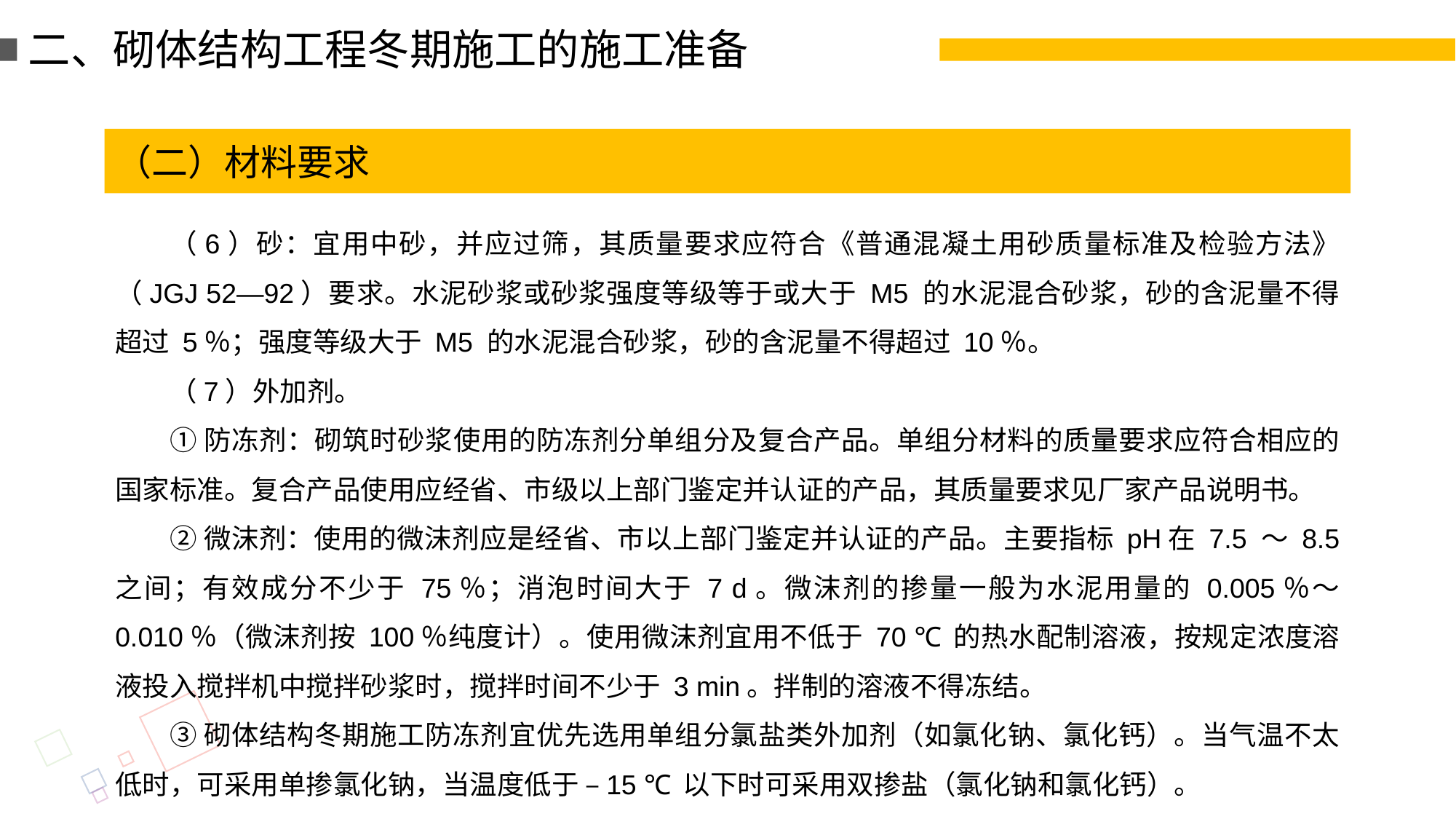

二、砌体结构工程冬期施工的施工准备
（二）材料要求
（6）砂：宜用中砂，并应过筛，其质量要求应符合《普通混凝土用砂质量标准及检验方法》（JGJ 52—92）要求。水泥砂浆或砂浆强度等级等于或大于 M5 的水泥混合砂浆，砂的含泥量不得超过 5％；强度等级大于 M5 的水泥混合砂浆，砂的含泥量不得超过 10％。
（7）外加剂。
①防冻剂：砌筑时砂浆使用的防冻剂分单组分及复合产品。单组分材料的质量要求应符合相应的国家标准。复合产品使用应经省、市级以上部门鉴定并认证的产品，其质量要求见厂家产品说明书。
②微沫剂：使用的微沫剂应是经省、市以上部门鉴定并认证的产品。主要指标 pH在 7.5 ～ 8.5 之间；有效成分不少于 75％；消泡时间大于 7 d。微沫剂的掺量一般为水泥用量的 0.005％～ 0.010％（微沫剂按 100％纯度计）。使用微沫剂宜用不低于 70 ℃的热水配制溶液，按规定浓度溶液投入搅拌机中搅拌砂浆时，搅拌时间不少于 3 min。拌制的溶液不得冻结。
③砌体结构冬期施工防冻剂宜优先选用单组分氯盐类外加剂（如氯化钠、氯化钙）。当气温不太低时，可采用单掺氯化钠，当温度低于 –15 ℃以下时可采用双掺盐（氯化钠和氯化钙）。